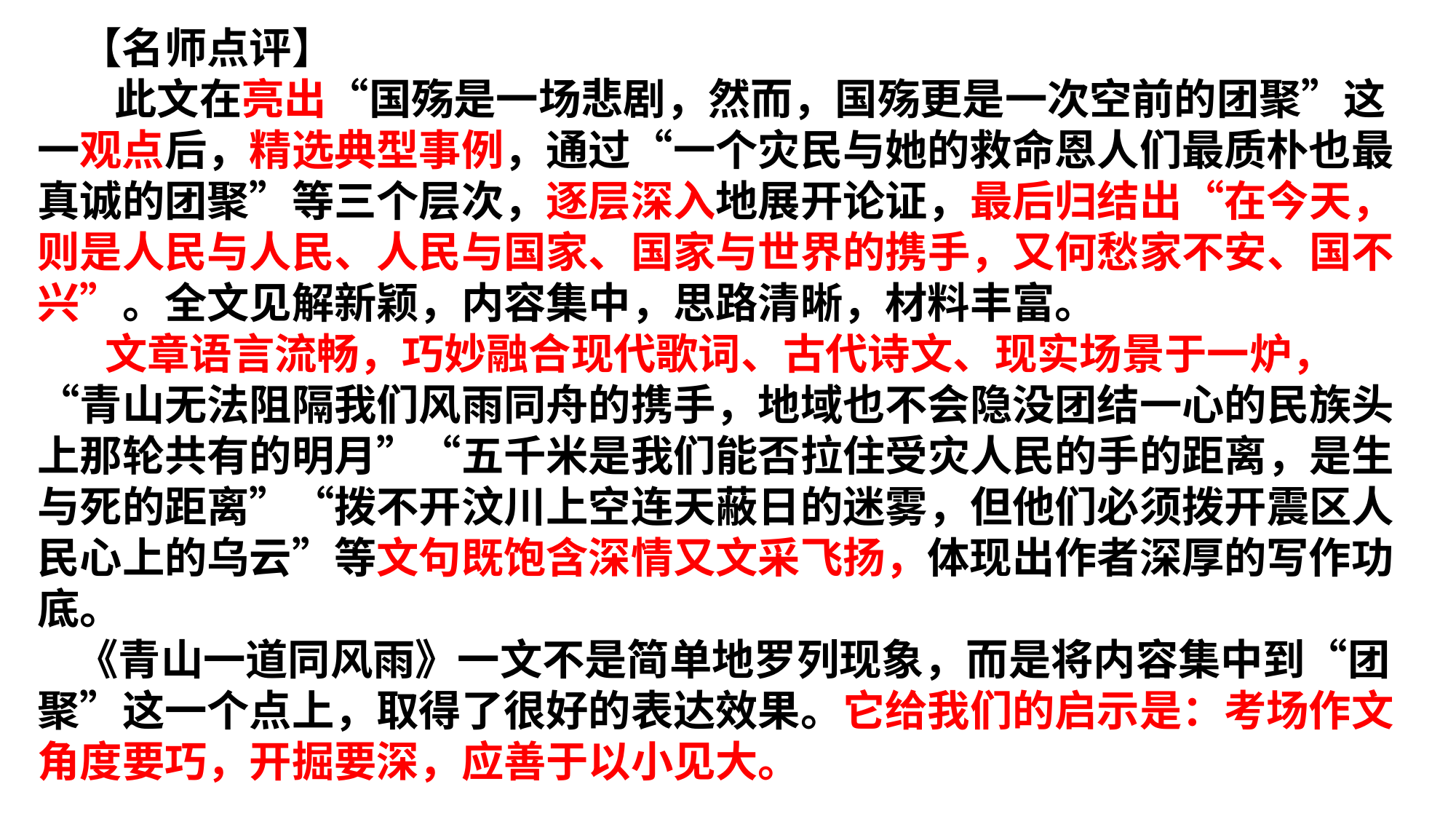

【名师点评】
        此文在亮出“国殇是一场悲剧，然而，国殇更是一次空前的团聚”这一观点后，精选典型事例，通过“一个灾民与她的救命恩人们最质朴也最真诚的团聚”等三个层次，逐层深入地展开论证，最后归结出“在今天，则是人民与人民、人民与国家、国家与世界的携手，又何愁家不安、国不兴”。全文见解新颖，内容集中，思路清晰，材料丰富。
       文章语言流畅，巧妙融合现代歌词、古代诗文、现实场景于一炉，“青山无法阻隔我们风雨同舟的携手，地域也不会隐没团结一心的民族头上那轮共有的明月”“五千米是我们能否拉住受灾人民的手的距离，是生与死的距离”“拨不开汶川上空连天蔽日的迷雾，但他们必须拨开震区人民心上的乌云”等文句既饱含深情又文采飞扬，体现出作者深厚的写作功底。
    《青山一道同风雨》一文不是简单地罗列现象，而是将内容集中到“团聚”这一个点上，取得了很好的表达效果。它给我们的启示是：考场作文角度要巧，开掘要深，应善于以小见大。